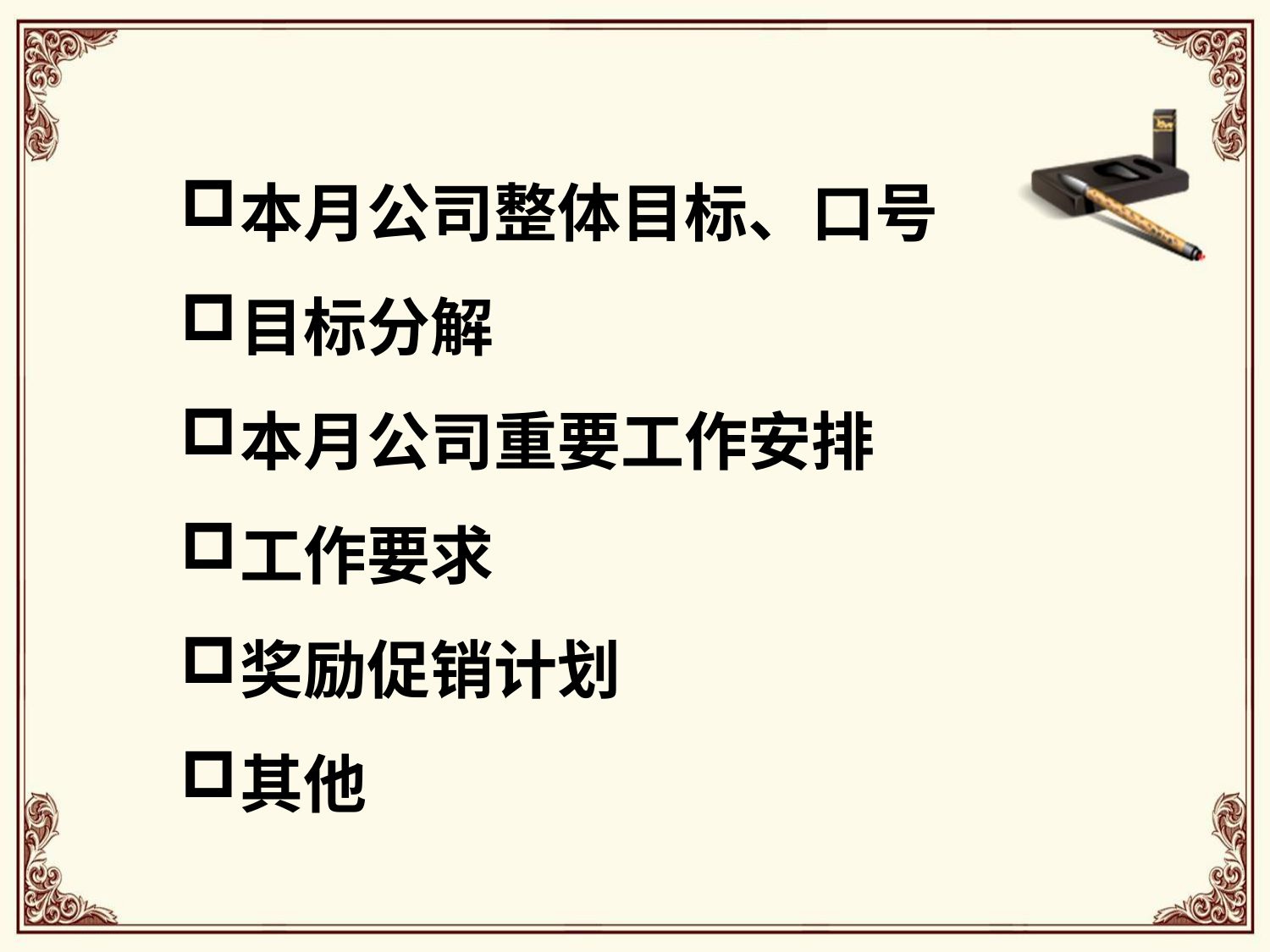

本月公司整体目标、口号
目标分解
本月公司重要工作安排
工作要求
奖励促销计划
其他